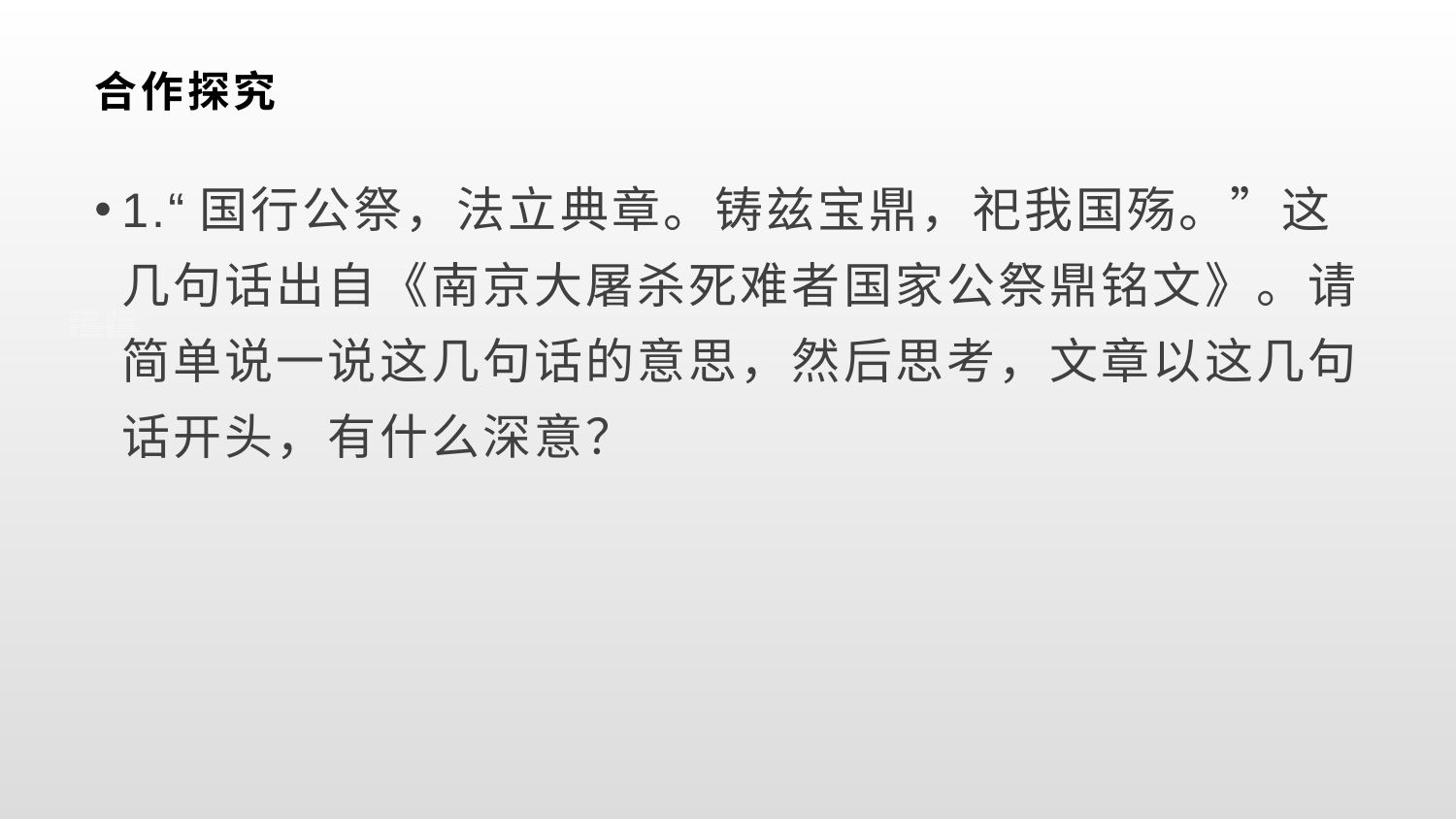

# 合作探究
1.“国行公祭，法立典章。铸兹宝鼎，祀我国殇。”这几句话出自《南京大屠杀死难者国家公祭鼎铭文》。请简单说一说这几句话的意思，然后思考，文章以这几句话开头，有什么深意？